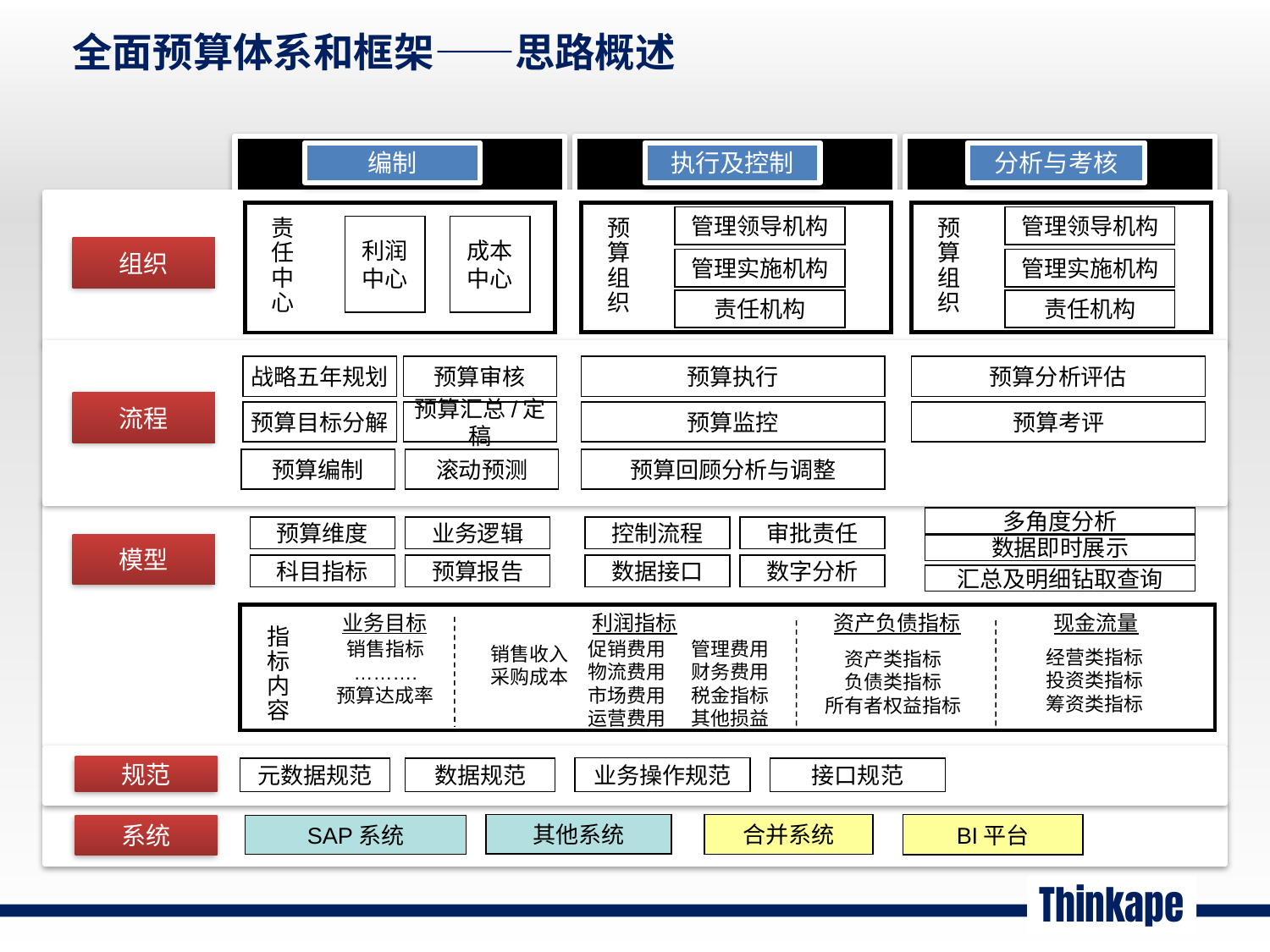

# 全面预算体系和框架——思路概述

编制
执行及控制
分析与考核

管理领导机构
管理领导机构
责任中心
预算组织
预算组织
利润
中心
成本
中心
组织
管理实施机构
管理实施机构
责任机构
责任机构

战略五年规划
预算审核
预算执行
预算分析评估
流程
预算目标分解
预算汇总/定稿
预算监控
预算考评
预算编制
滚动预测
预算回顾分析与调整

多角度分析
预算维度
业务逻辑
控制流程
审批责任
模型
数据即时展示
科目指标
预算报告
数据接口
数字分析
汇总及明细钻取查询
业务目标
利润指标
资产负债指标
现金流量

指标内容
促销费用
物流费用
市场费用
运营费用
管理费用
财务费用
税金指标
其他损益
销售指标
……….
预算达成率
销售收入
采购成本

经营类指标
投资类指标
筹资类指标
资产类指标
负债类指标
所有者权益指标

规范
业务操作规范
元数据规范
数据规范
接口规范

其他系统
BI平台
合并系统
系统
SAP系统